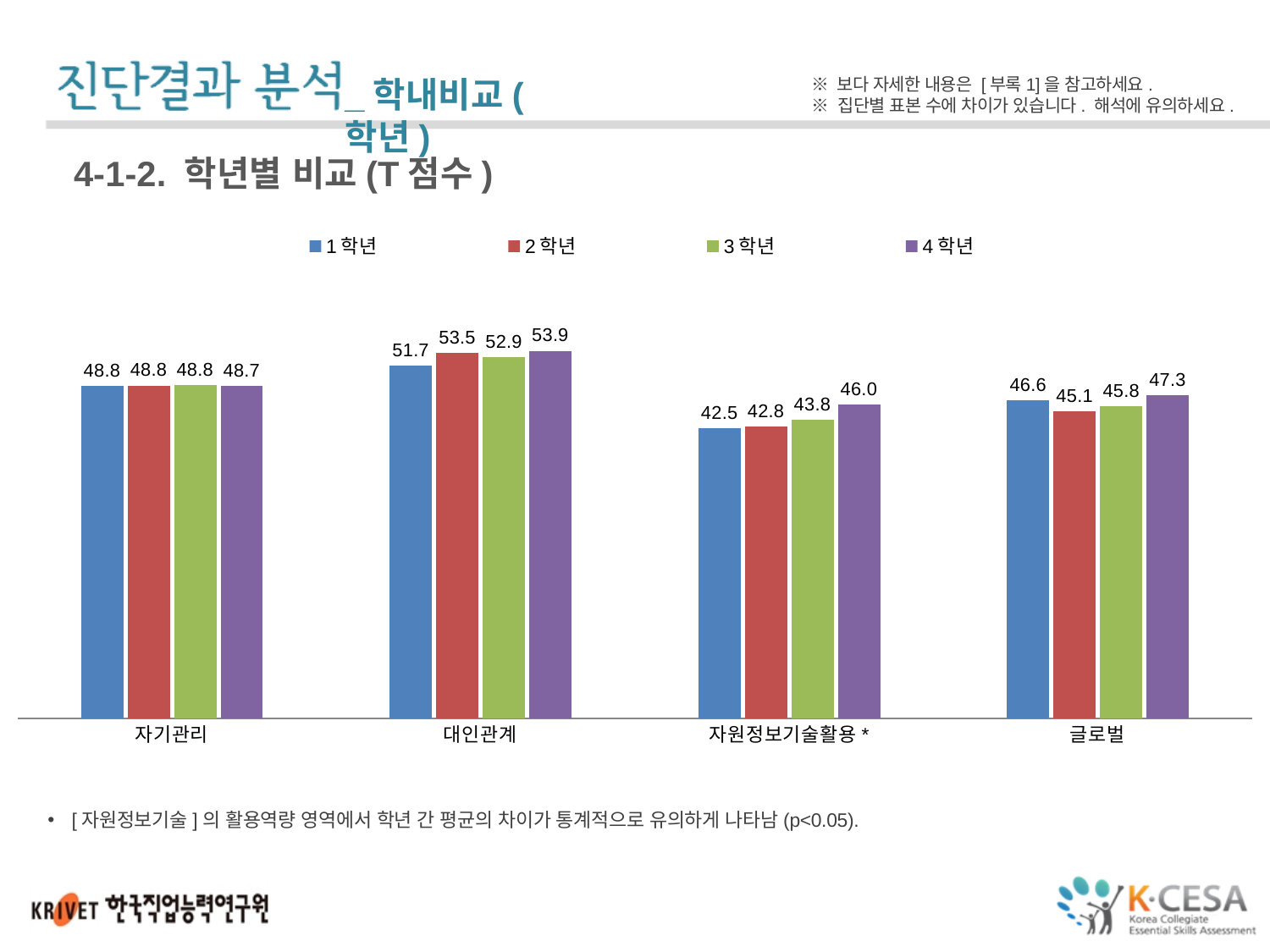

_학내비교(학년)
※ 보다 자세한 내용은 [부록1]을 참고하세요.
※ 집단별 표본 수에 차이가 있습니다. 해석에 유의하세요.
4-1-2. 학년별 비교(T점수)

### Chart

| Category | 1학년 | 2학년 | 3학년 | 4학년 |
|---|---|---|---|---|
| 자기관리 | 48.78935135135134 | 48.80260869565218 | 48.812376237623766 | 48.72839285714285 |
| 대인관계 | 51.71086486486482 | 53.54033653846152 | 52.93044554455445 | 53.88791666666665 |
| 자원정보기술활용* | 42.53763440860215 | 42.8252427184466 | 43.81094527363184 | 46.018181818181816 |
| 글로벌 | 46.6206 | 45.0694 | 45.7896 | 47.3408 |
[자원정보기술]의 활용역량 영역에서 학년 간 평균의 차이가 통계적으로 유의하게 나타남(p<0.05).